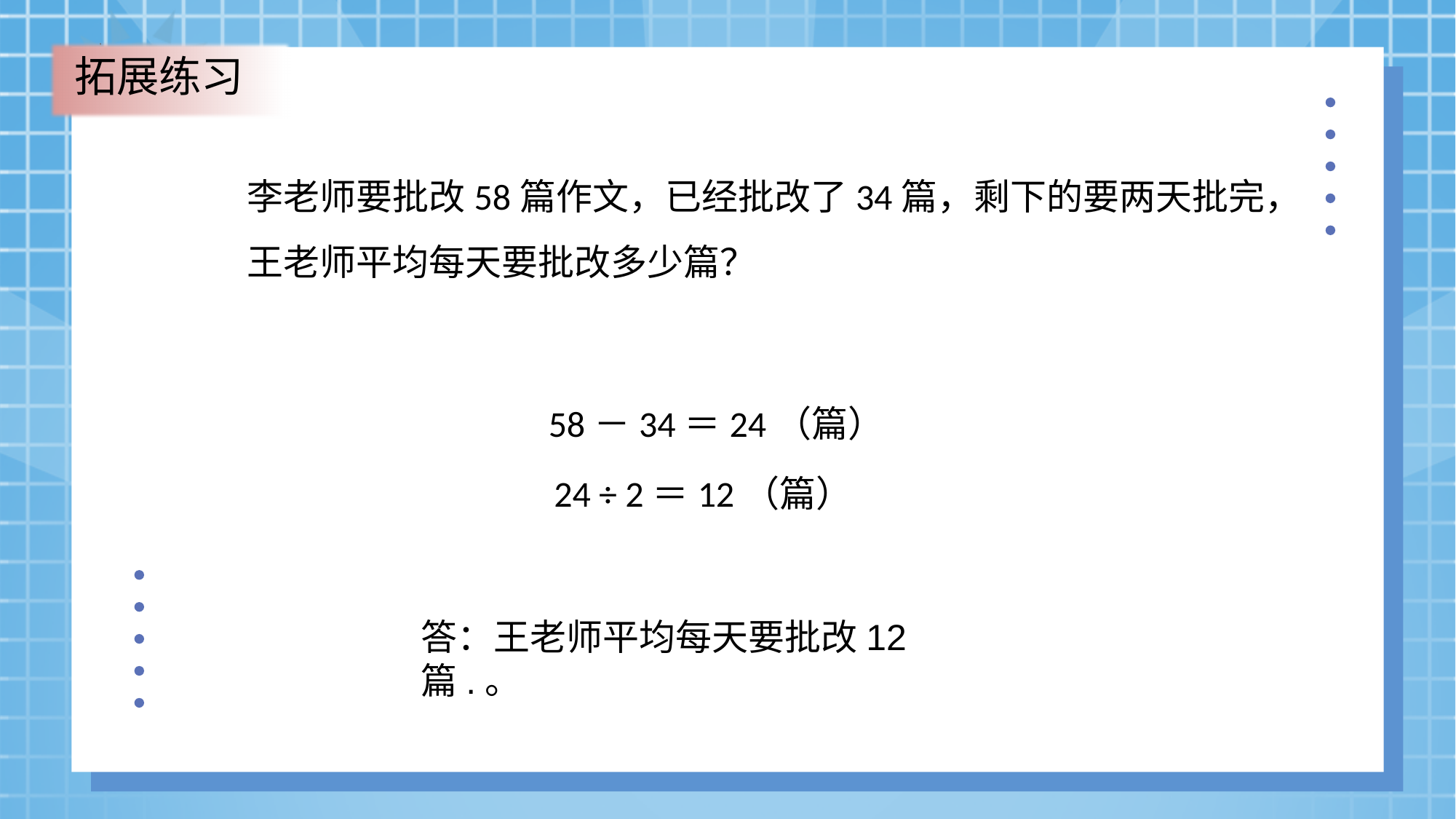

拓展练习
李老师要批改58篇作文，已经批改了34篇，剩下的要两天批完，
王老师平均每天要批改多少篇？
58－34＝24（篇）
24 ÷ 2＝12（篇）
答：王老师平均每天要批改12篇.。